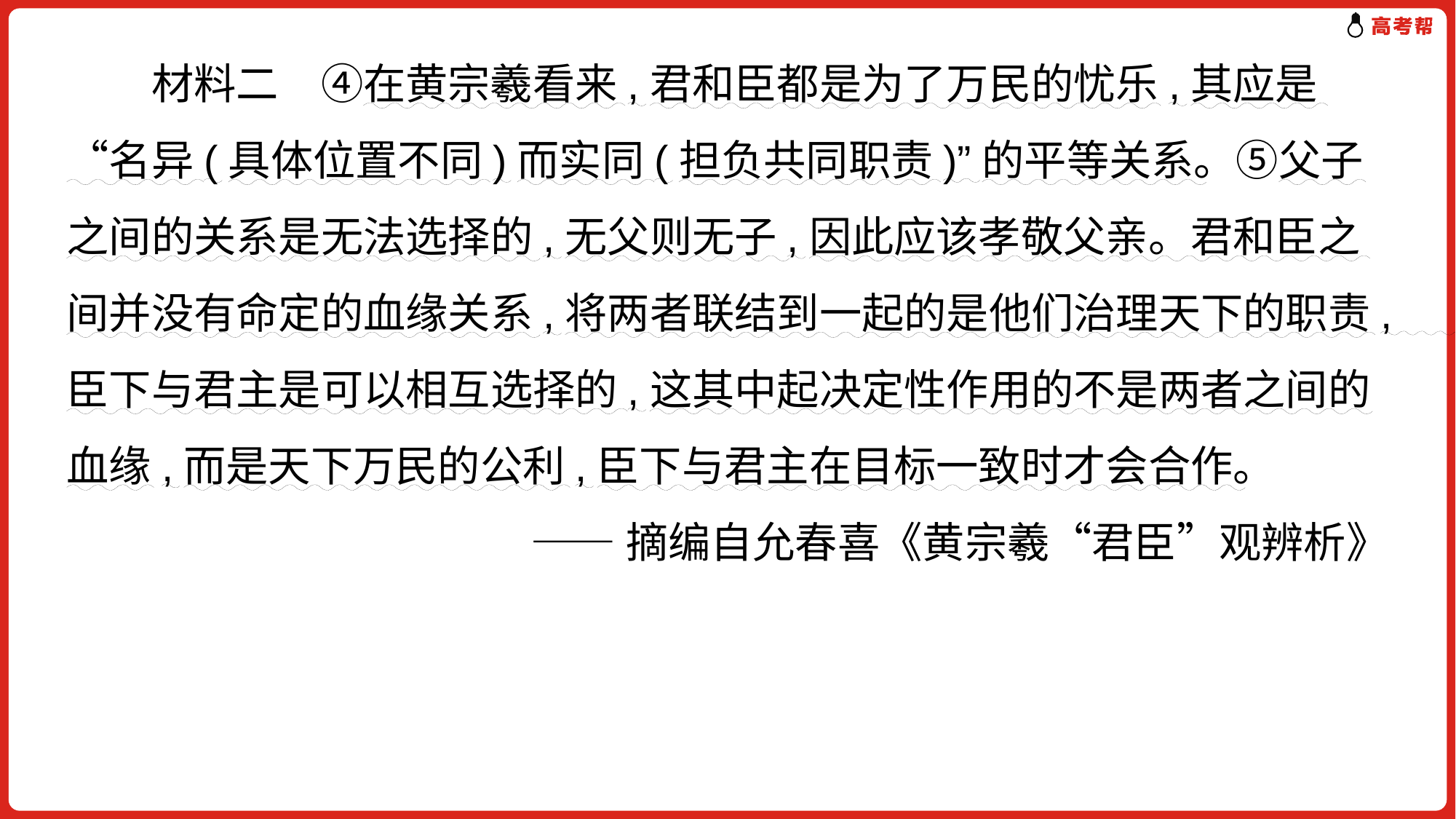

材料二　④在黄宗羲看来,君和臣都是为了万民的忧乐,其应是“名异(具体位置不同)而实同(担负共同职责)”的平等关系。⑤父子之间的关系是无法选择的,无父则无子,因此应该孝敬父亲。君和臣之间并没有命定的血缘关系,将两者联结到一起的是他们治理天下的职责,臣下与君主是可以相互选择的,这其中起决定性作用的不是两者之间的血缘,而是天下万民的公利,臣下与君主在目标一致时才会合作。
——摘编自允春喜《黄宗羲“君臣”观辨析》